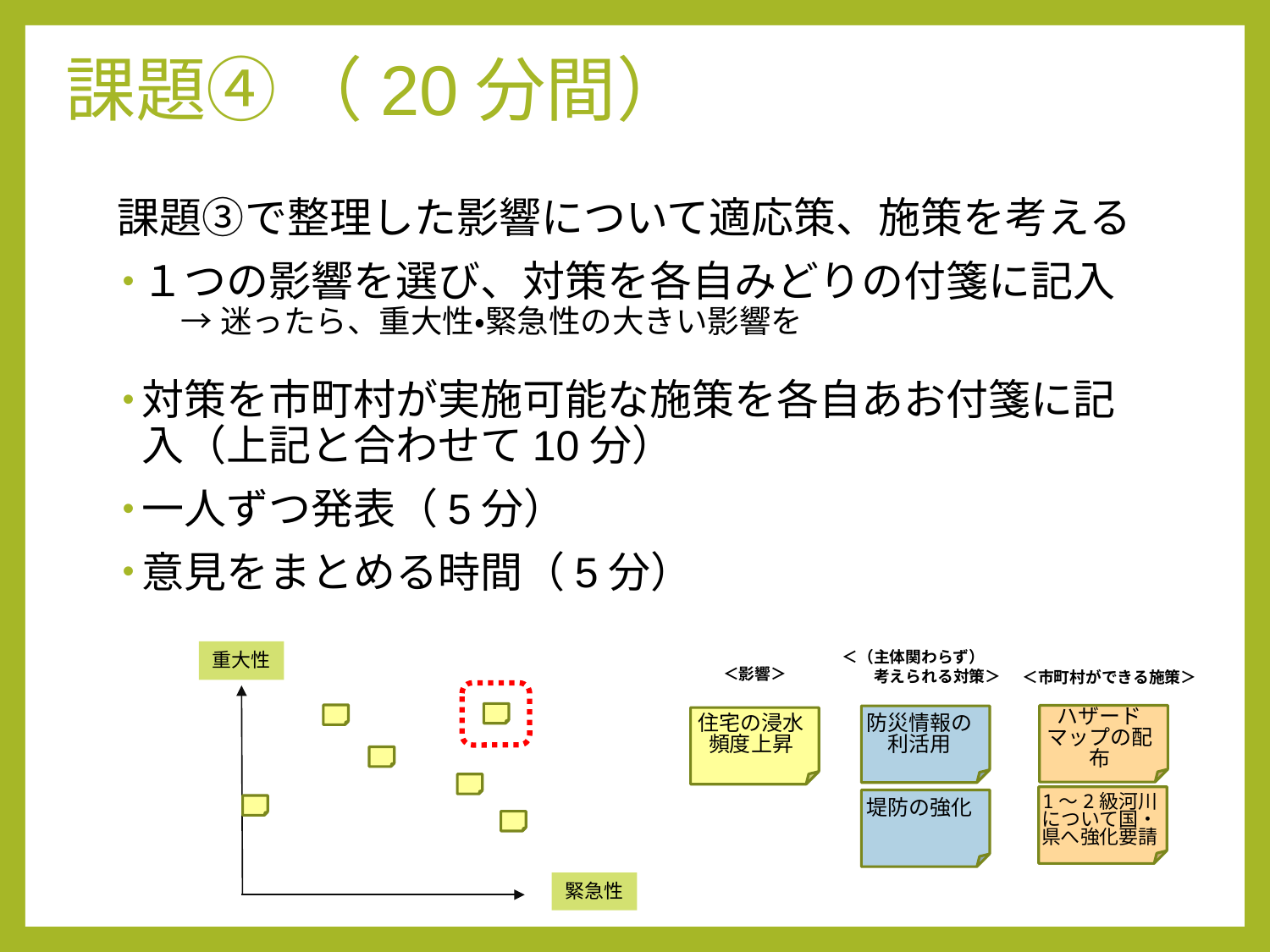

# 課題④ （20分間）
課題③で整理した影響について適応策、施策を考える
１つの影響を選び、対策を各自みどりの付箋に記入
→迷ったら、重大性・緊急性の大きい影響を
対策を市町村が実施可能な施策を各自あお付箋に記入（上記と合わせて10分）
一人ずつ発表（5分）
意見をまとめる時間（5分）

＜（主体関わらず）
　　考えられる対策＞
重大性
緊急性

   ＜影響＞
＜市町村ができる施策＞

ハザードマップの配布

住宅の浸水頻度上昇

防災情報の利活用

1～2級河川について国・県へ強化要請

堤防の強化